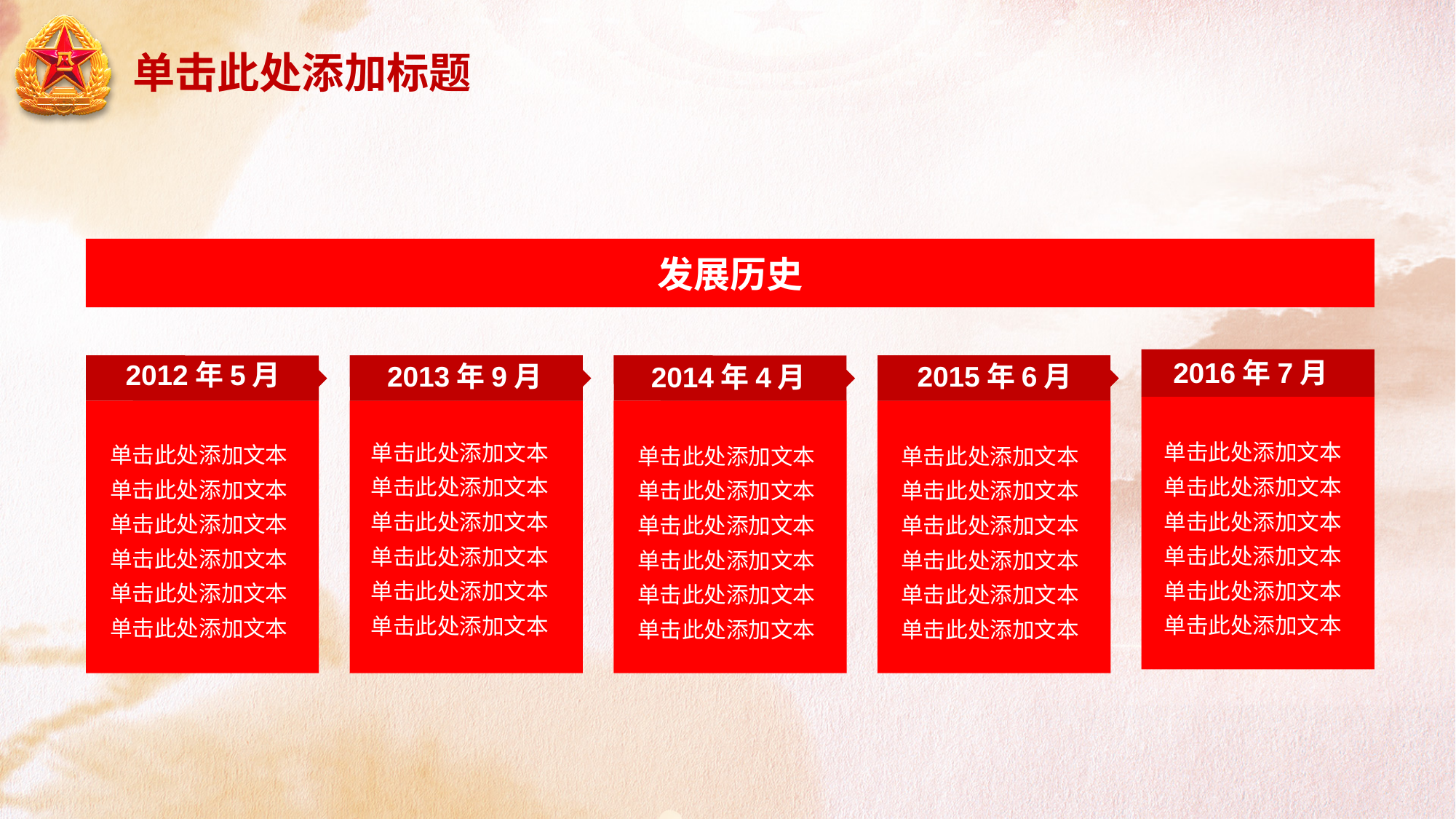

# 单击此处添加标题
发展历史

2012年5月
单击此处添加文本
单击此处添加文本
单击此处添加文本
单击此处添加文本
单击此处添加文本
单击此处添加文本

2014年4月
单击此处添加文本
单击此处添加文本
单击此处添加文本
单击此处添加文本
单击此处添加文本
单击此处添加文本

2015年6月
单击此处添加文本
单击此处添加文本
单击此处添加文本
单击此处添加文本
单击此处添加文本
单击此处添加文本

2013年9月
单击此处添加文本
单击此处添加文本
单击此处添加文本
单击此处添加文本
单击此处添加文本
单击此处添加文本

2016年7月
单击此处添加文本
单击此处添加文本
单击此处添加文本
单击此处添加文本
单击此处添加文本
单击此处添加文本